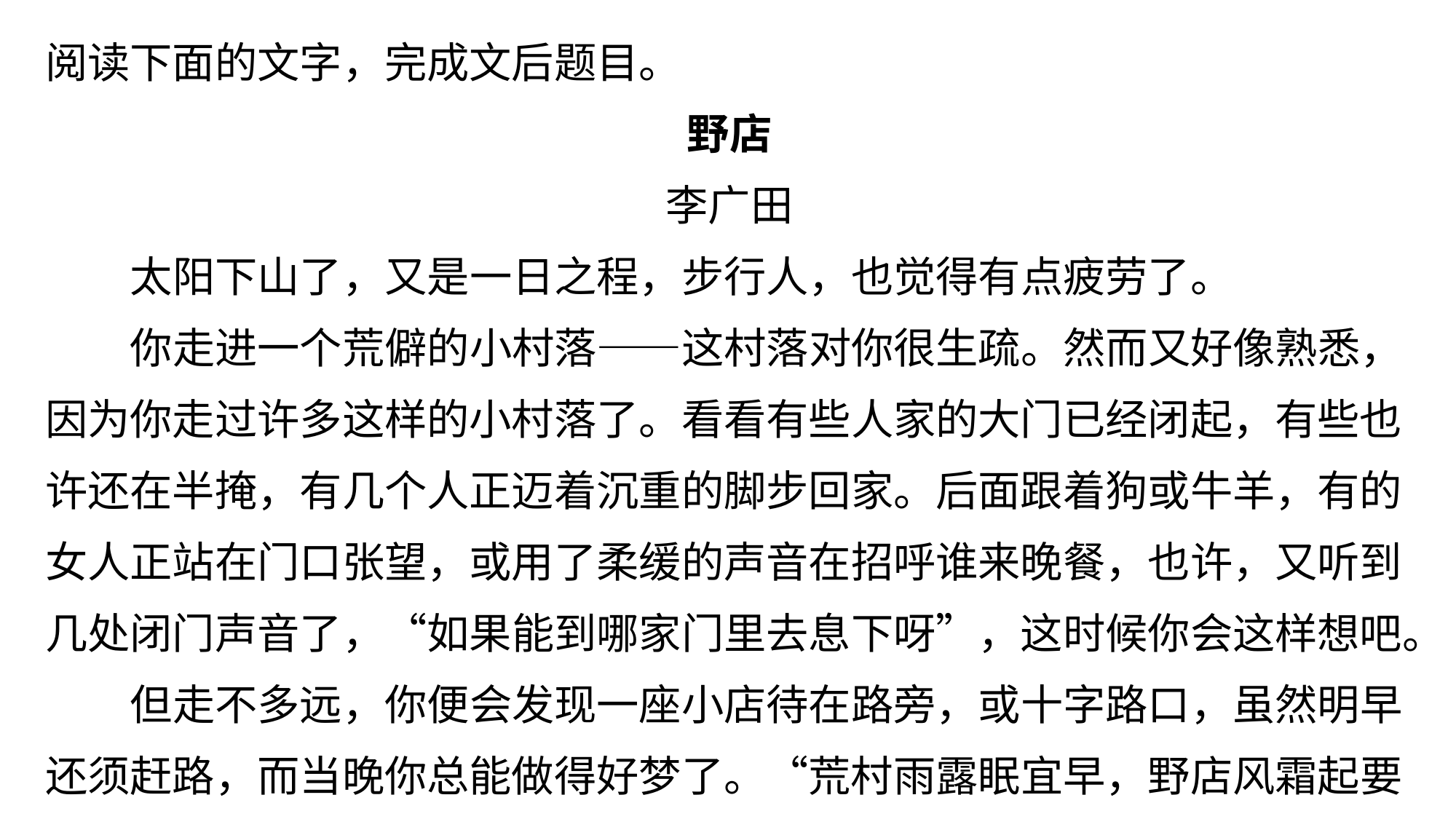

阅读下面的文字，完成文后题目。
野店
李广田
太阳下山了，又是一日之程，步行人，也觉得有点疲劳了。
你走进一个荒僻的小村落——这村落对你很生疏。然而又好像熟悉，因为你走过许多这样的小村落了。看看有些人家的大门已经闭起，有些也许还在半掩，有几个人正迈着沉重的脚步回家。后面跟着狗或牛羊，有的女人正站在门口张望，或用了柔缓的声音在招呼谁来晚餐，也许，又听到几处闭门声音了，“如果能到哪家门里去息下呀”，这时候你会这样想吧。
但走不多远，你便会发现一座小店待在路旁，或十字路口，虽然明早还须赶路，而当晚你总能做得好梦了。“荒村雨露眠宜早，野店风霜起要迟”，